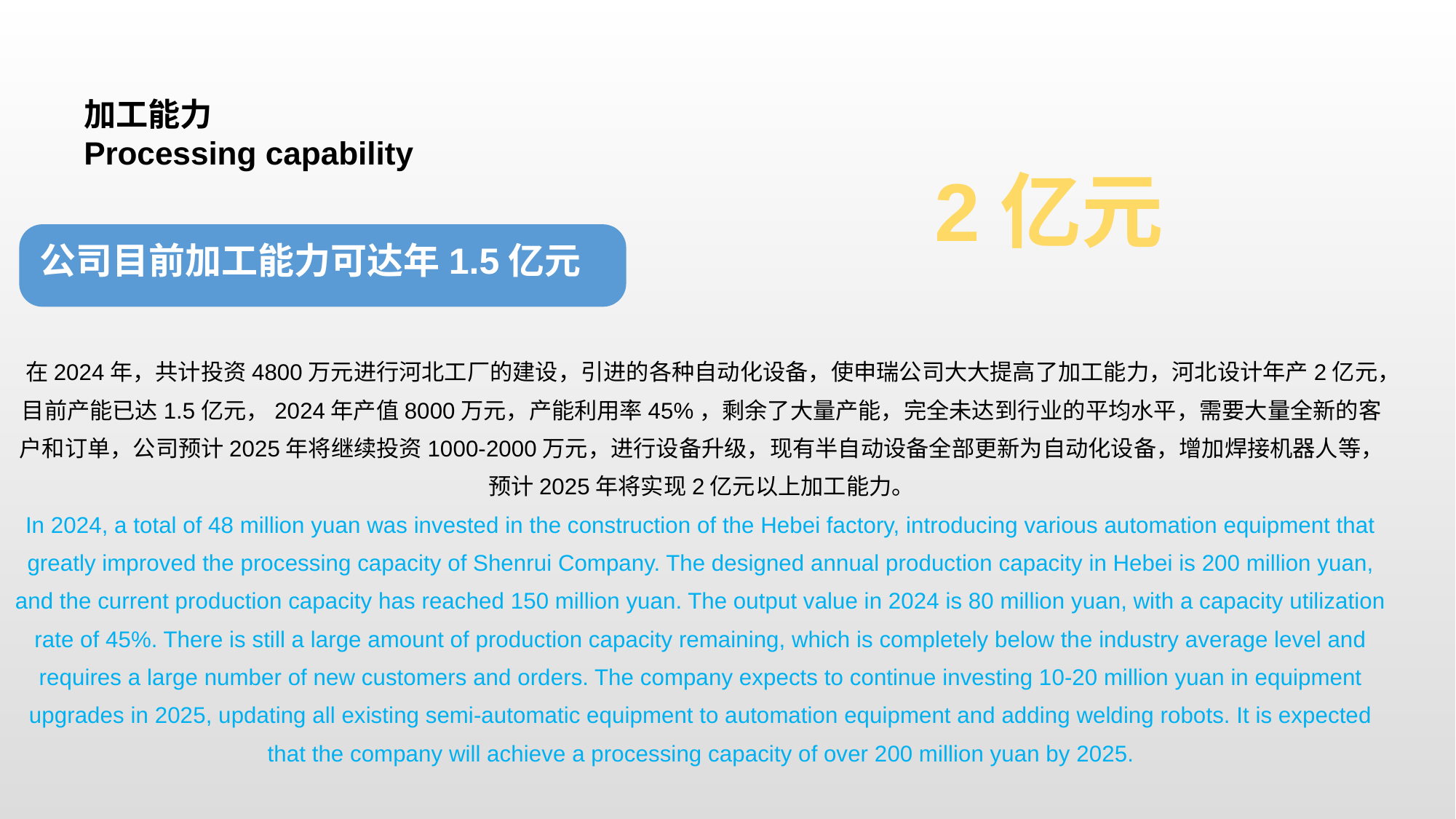

加工能力
Processing capability
2亿元
公司目前加工能力可达年1.5亿元

在2024年，共计投资4800万元进行河北工厂的建设，引进的各种自动化设备，使申瑞公司大大提高了加工能力，河北设计年产2亿元，目前产能已达1.5亿元，2024年产值8000万元，产能利用率45%，剩余了大量产能，完全未达到行业的平均水平，需要大量全新的客户和订单，公司预计2025年将继续投资1000-2000万元，进行设备升级，现有半自动设备全部更新为自动化设备，增加焊接机器人等，预计2025年将实现2亿元以上加工能力。
In 2024, a total of 48 million yuan was invested in the construction of the Hebei factory, introducing various automation equipment that greatly improved the processing capacity of Shenrui Company. The designed annual production capacity in Hebei is 200 million yuan, and the current production capacity has reached 150 million yuan. The output value in 2024 is 80 million yuan, with a capacity utilization rate of 45%. There is still a large amount of production capacity remaining, which is completely below the industry average level and requires a large number of new customers and orders. The company expects to continue investing 10-20 million yuan in equipment upgrades in 2025, updating all existing semi-automatic equipment to automation equipment and adding welding robots. It is expected that the company will achieve a processing capacity of over 200 million yuan by 2025.